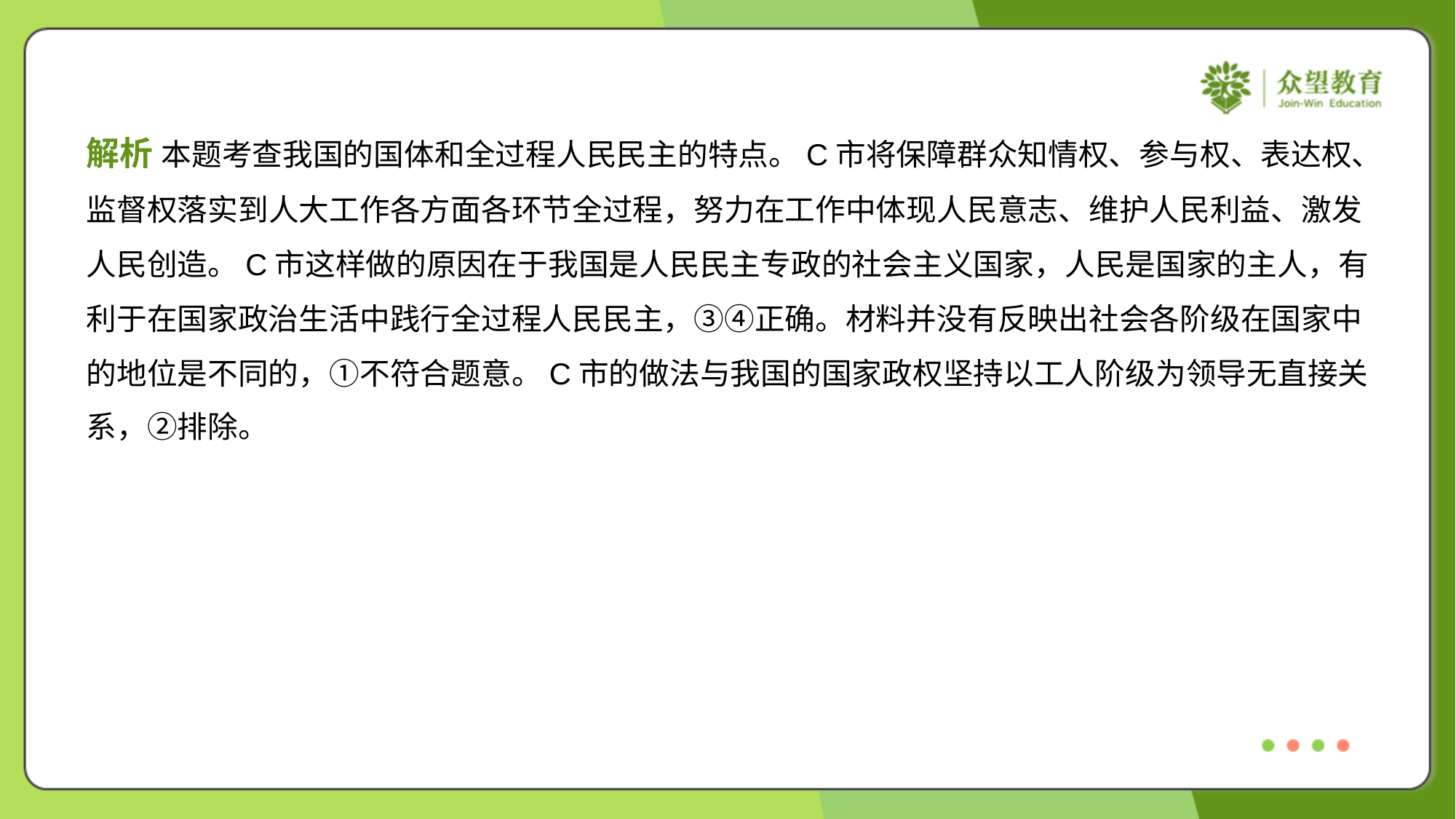

解析 本题考查我国的国体和全过程人民民主的特点。C市将保障群众知情权、参与权、表达权、
监督权落实到人大工作各方面各环节全过程，努力在工作中体现人民意志、维护人民利益、激发
人民创造。C市这样做的原因在于我国是人民民主专政的社会主义国家，人民是国家的主人，有
利于在国家政治生活中践行全过程人民民主，③④正确。材料并没有反映出社会各阶级在国家中
的地位是不同的，①不符合题意。C市的做法与我国的国家政权坚持以工人阶级为领导无直接关
系，②排除。